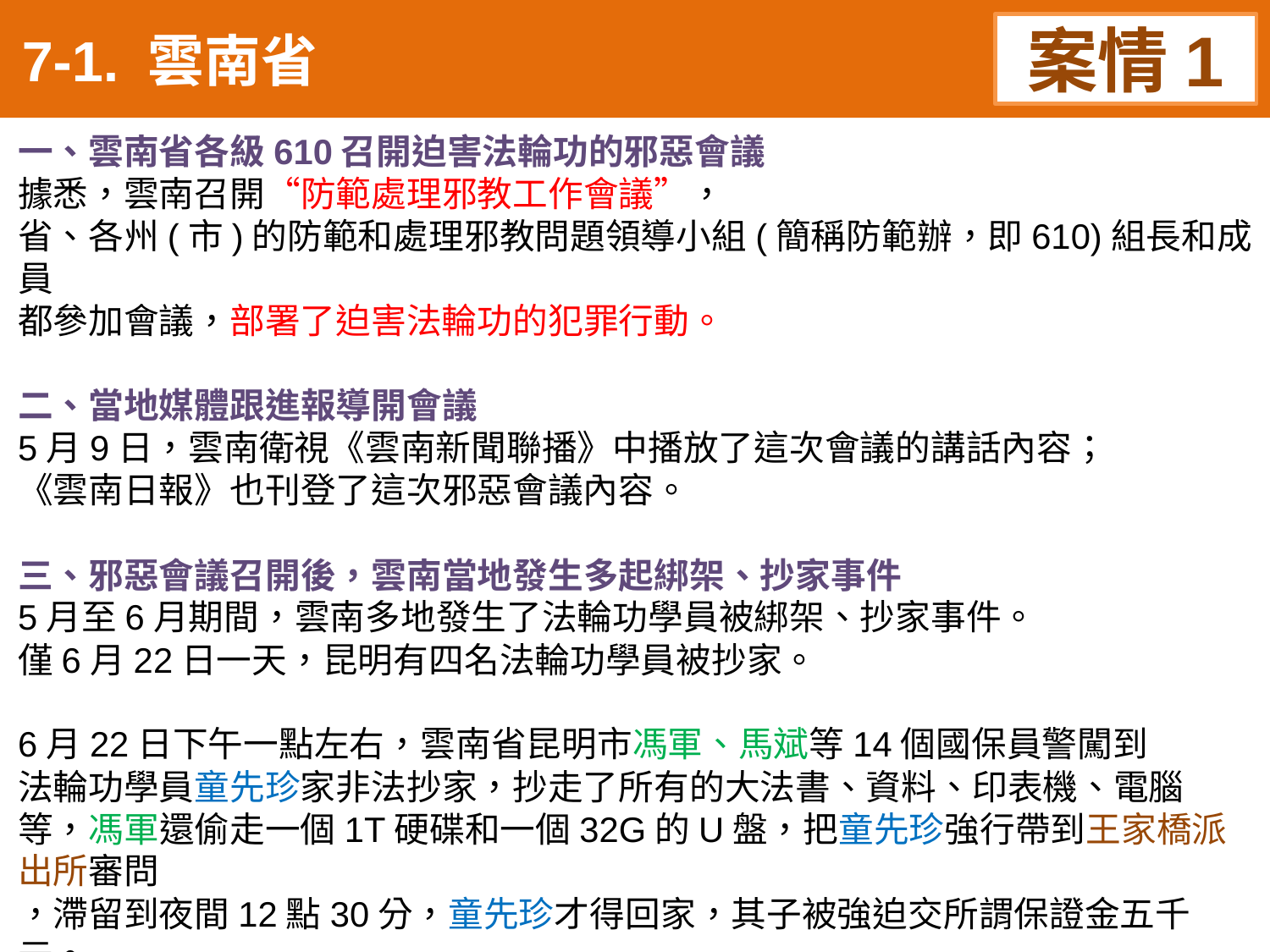

7-1. 雲南省
案情1

一、雲南省各級610召開迫害法輪功的邪惡會議
據悉，雲南召開“防範處理邪教工作會議”，
省、各州(市)的防範和處理邪教問題領導小組(簡稱防範辦，即610)組長和成員
都參加會議，部署了迫害法輪功的犯罪行動。

二、當地媒體跟進報導開會議
5月9日，雲南衛視《雲南新聞聯播》中播放了這次會議的講話內容；
《雲南日報》也刊登了這次邪惡會議內容。

三、邪惡會議召開後，雲南當地發生多起綁架、抄家事件
5月至6月期間，雲南多地發生了法輪功學員被綁架、抄家事件。
僅6月22日一天，昆明有四名法輪功學員被抄家。

6月22日下午一點左右，雲南省昆明市馮軍、馬斌等14個國保員警闖到
法輪功學員童先珍家非法抄家，抄走了所有的大法書、資料、印表機、電腦等，馮軍還偷走一個1T硬碟和一個32G的U盤，把童先珍強行帶到王家橋派出所審問
，滯留到夜間12點30分，童先珍才得回家，其子被強迫交所謂保證金五千元。